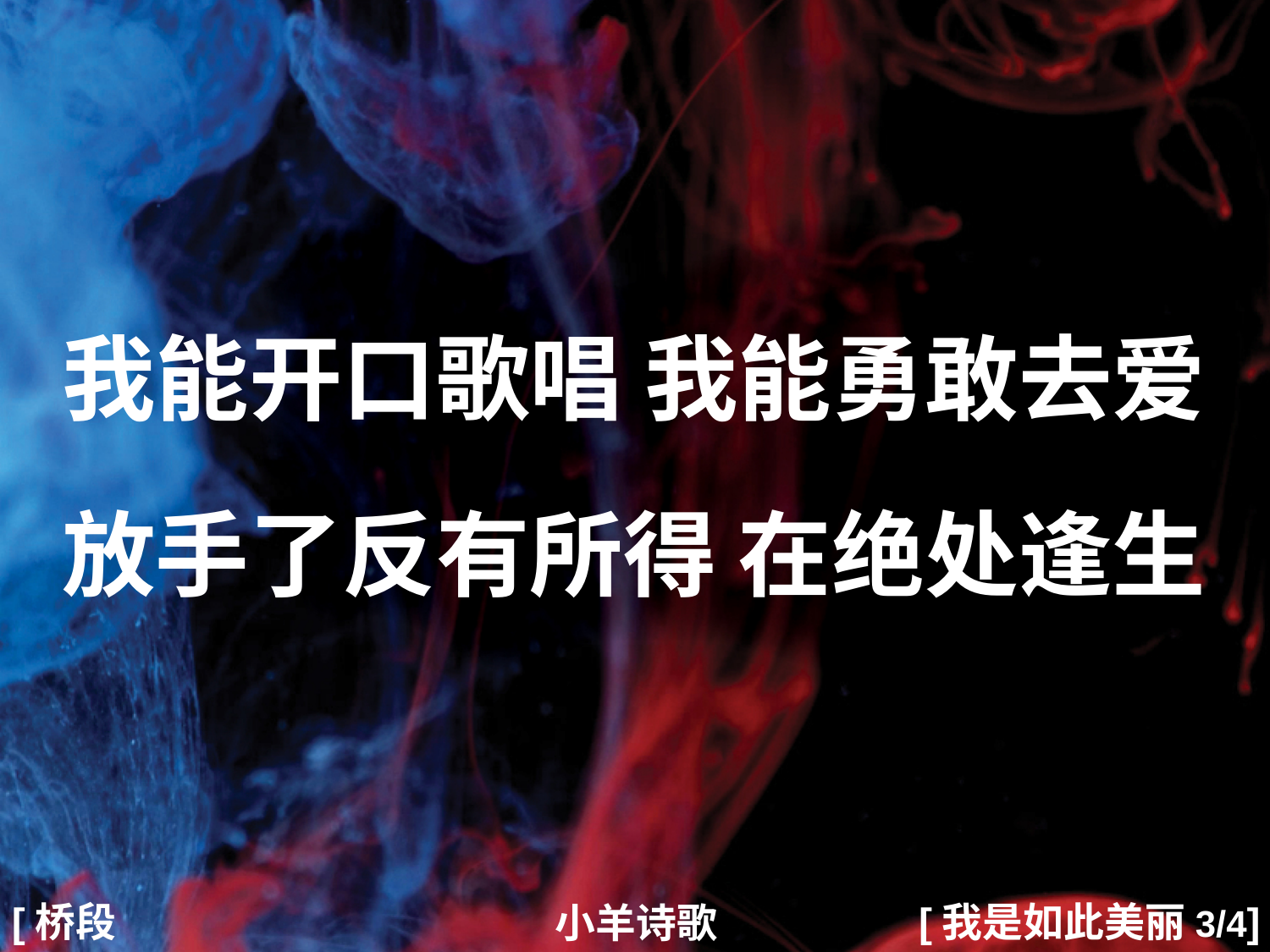

我能开口歌唱 我能勇敢去爱

放手了反有所得 在绝处逢生

#

[桥段1]
[我是如此美丽3/4]
小羊诗歌